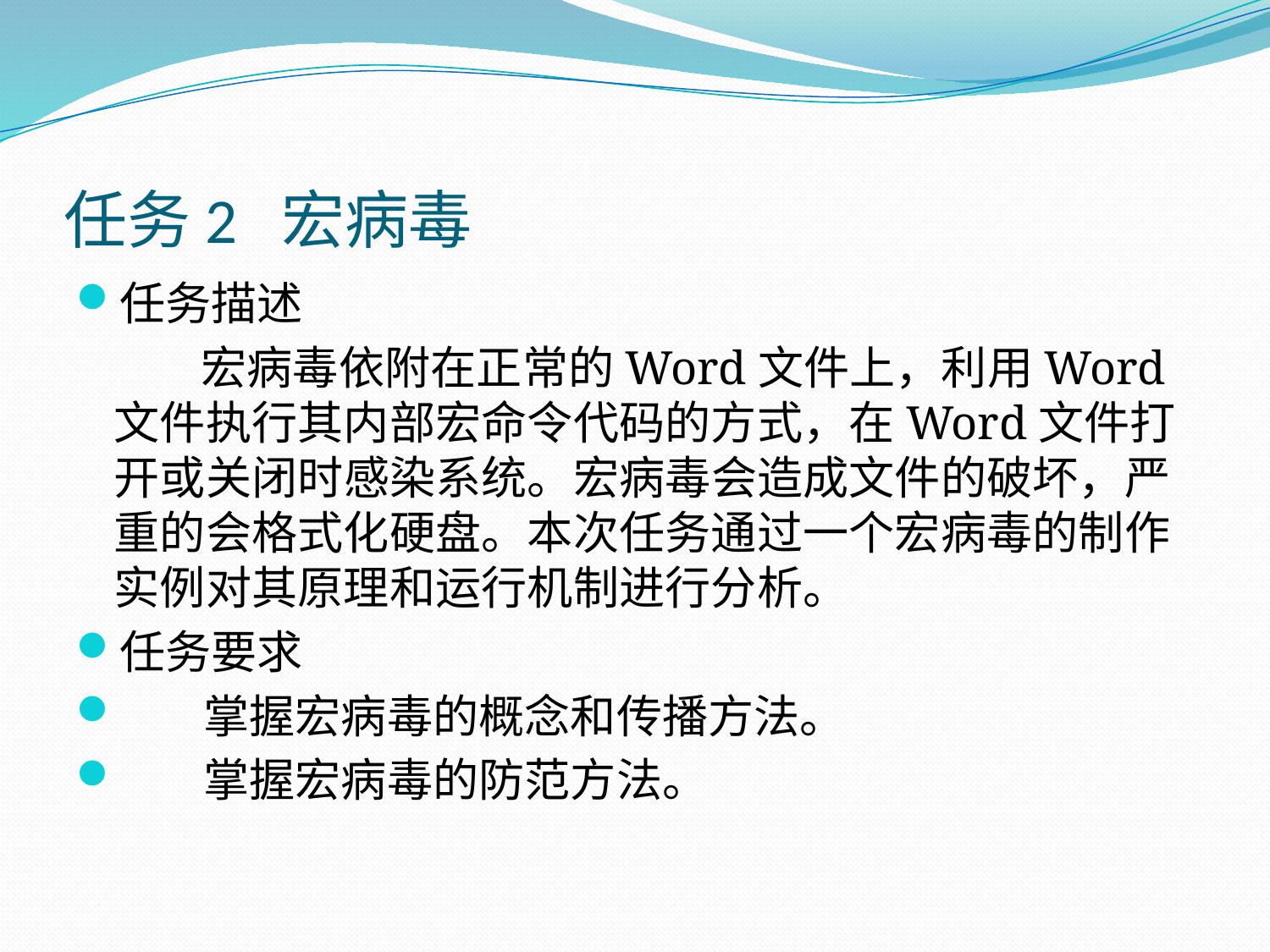

# 任务2  宏病毒
任务描述
           宏病毒依附在正常的Word文件上，利用Word文件执行其内部宏命令代码的方式，在Word文件打开或关闭时感染系统。宏病毒会造成文件的破坏，严重的会格式化硬盘。本次任务通过一个宏病毒的制作实例对其原理和运行机制进行分析。
任务要求
       掌握宏病毒的概念和传播方法。
       掌握宏病毒的防范方法。